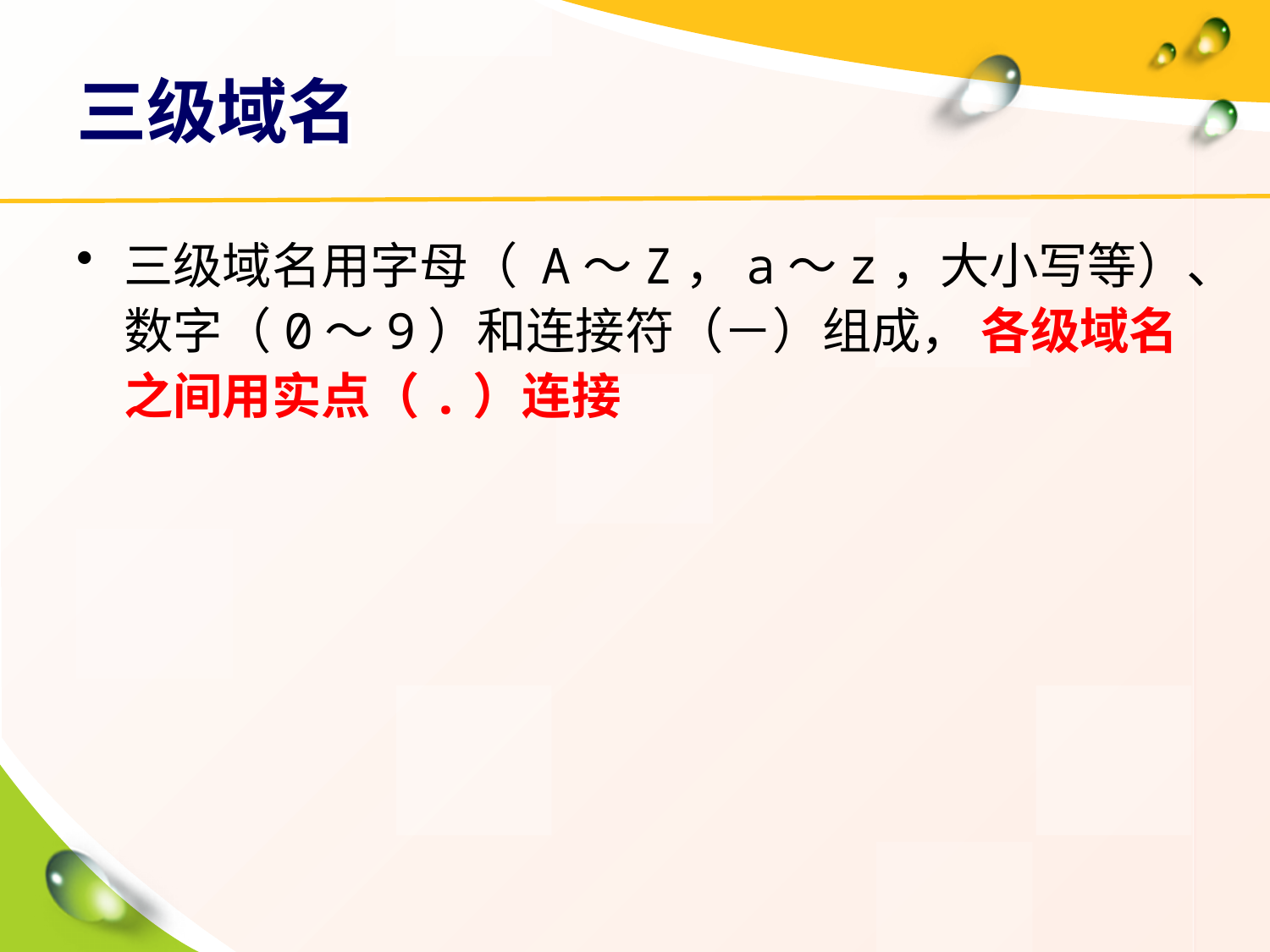

# 三级域名
三级域名用字母（ A～Z，a～z，大小写等）、数字（0～9）和连接符（－）组成， 各级域名之间用实点（.）连接